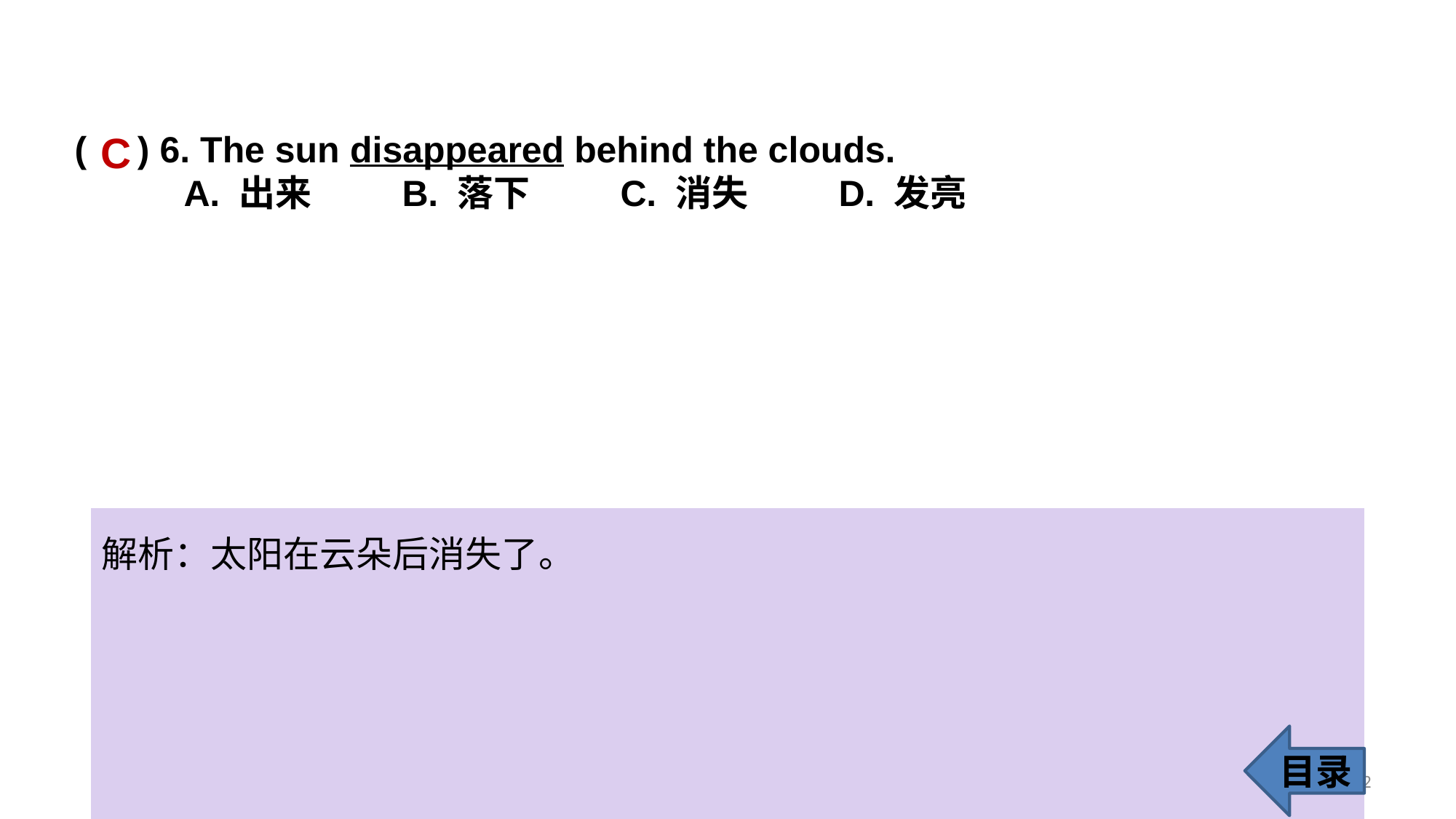

(     ) 6. The sun disappeared behind the clouds.
	A. 出来 	B. 落下 	C. 消失 	D. 发亮
C

解析：太阳在云朵后消失了。
目录
12